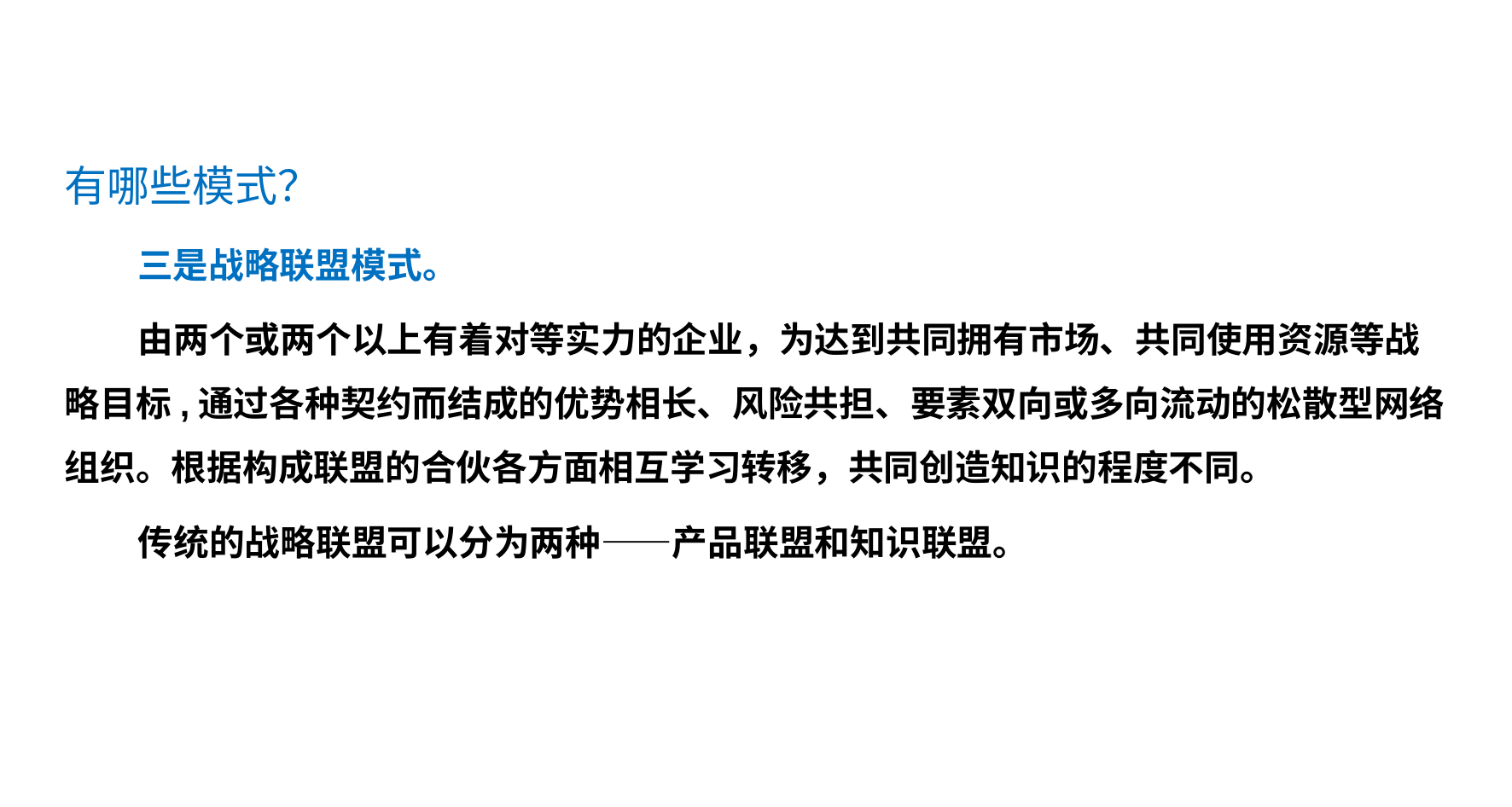

有哪些模式？
         三是战略联盟模式。
        由两个或两个以上有着对等实力的企业，为达到共同拥有市场、共同使用资源等战略目标,通过各种契约而结成的优势相长、风险共担、要素双向或多向流动的松散型网络组织。根据构成联盟的合伙各方面相互学习转移，共同创造知识的程度不同。
        传统的战略联盟可以分为两种——产品联盟和知识联盟。